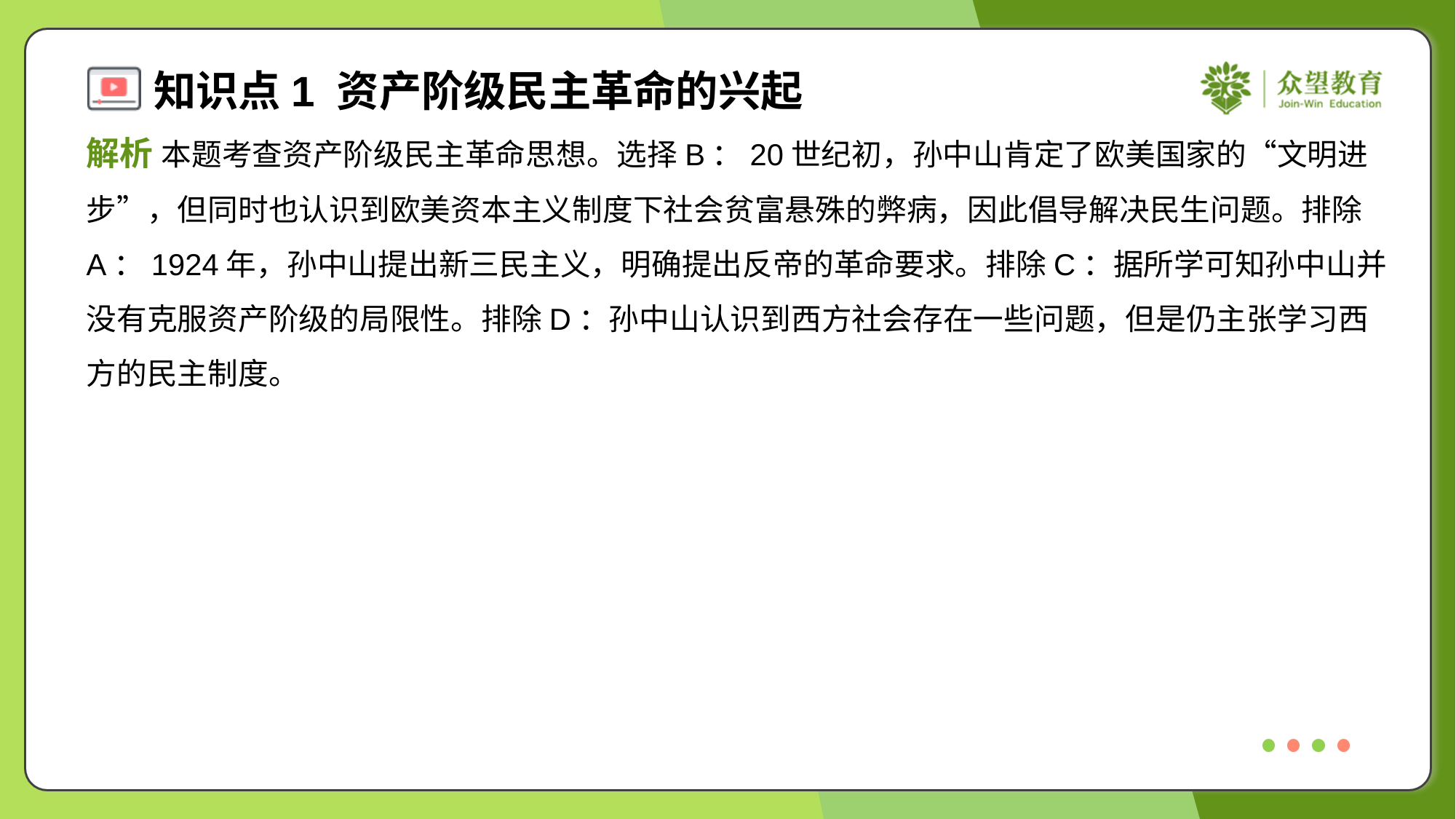

解析 本题考查资产阶级民主革命思想。选择B：20世纪初，孙中山肯定了欧美国家的“文明进
步”，但同时也认识到欧美资本主义制度下社会贫富悬殊的弊病，因此倡导解决民生问题。排除
A：1924年，孙中山提出新三民主义，明确提出反帝的革命要求。排除C：据所学可知孙中山并
没有克服资产阶级的局限性。排除D：孙中山认识到西方社会存在一些问题，但是仍主张学习西
方的民主制度。